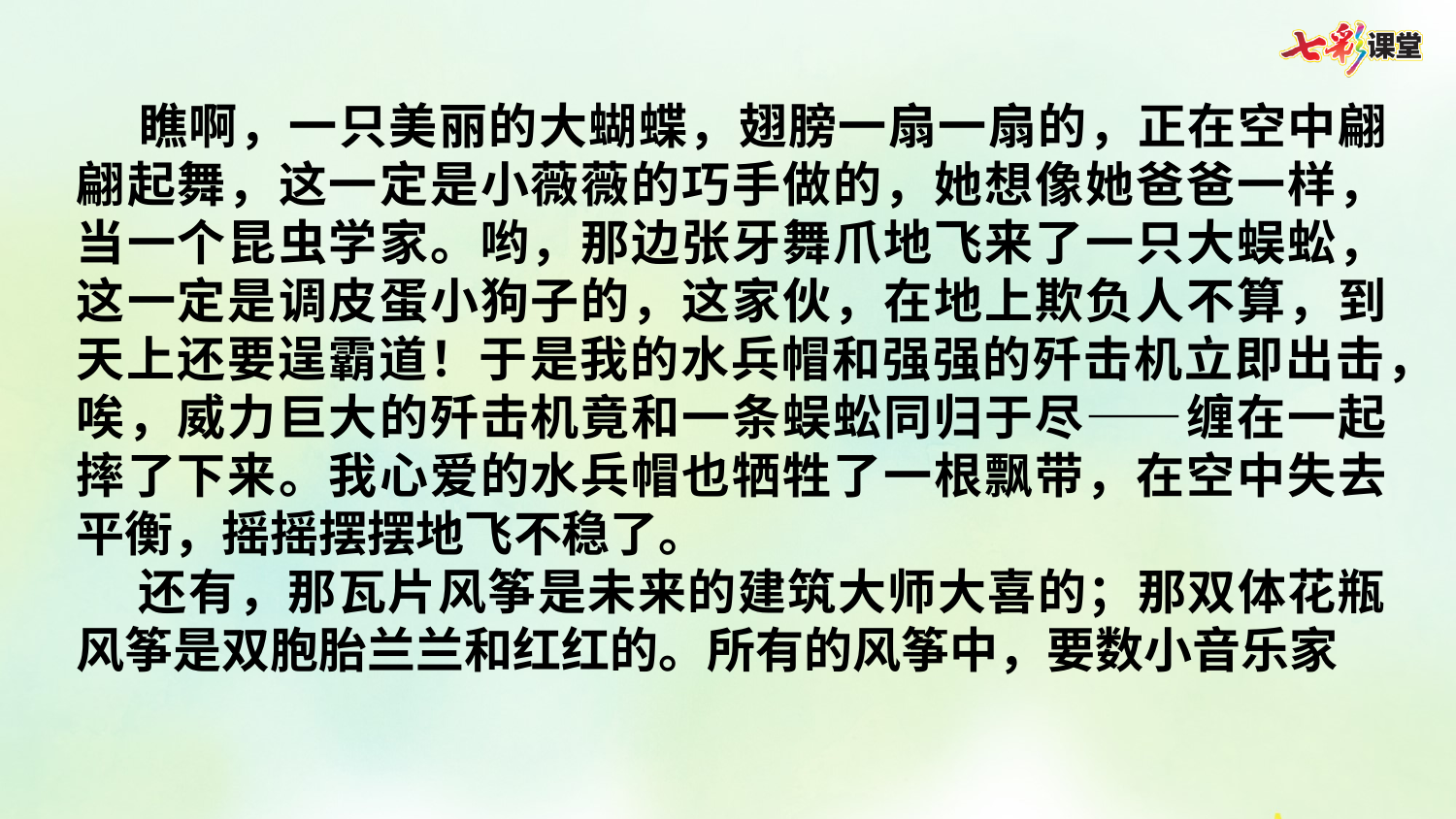

瞧啊，一只美丽的大蝴蝶，翅膀一扇一扇的，正在空中翩翩起舞，这一定是小薇薇的巧手做的，她想像她爸爸一样，当一个昆虫学家。哟，那边张牙舞爪地飞来了一只大蜈蚣，这一定是调皮蛋小狗子的，这家伙，在地上欺负人不算，到天上还要逞霸道！于是我的水兵帽和强强的歼击机立即出击，唉，威力巨大的歼击机竟和一条蜈蚣同归于尽——缠在一起摔了下来。我心爱的水兵帽也牺牲了一根飘带，在空中失去平衡，摇摇摆摆地飞不稳了。
   还有，那瓦片风筝是未来的建筑大师大喜的；那双体花瓶风筝是双胞胎兰兰和红红的。所有的风筝中，要数小音乐家